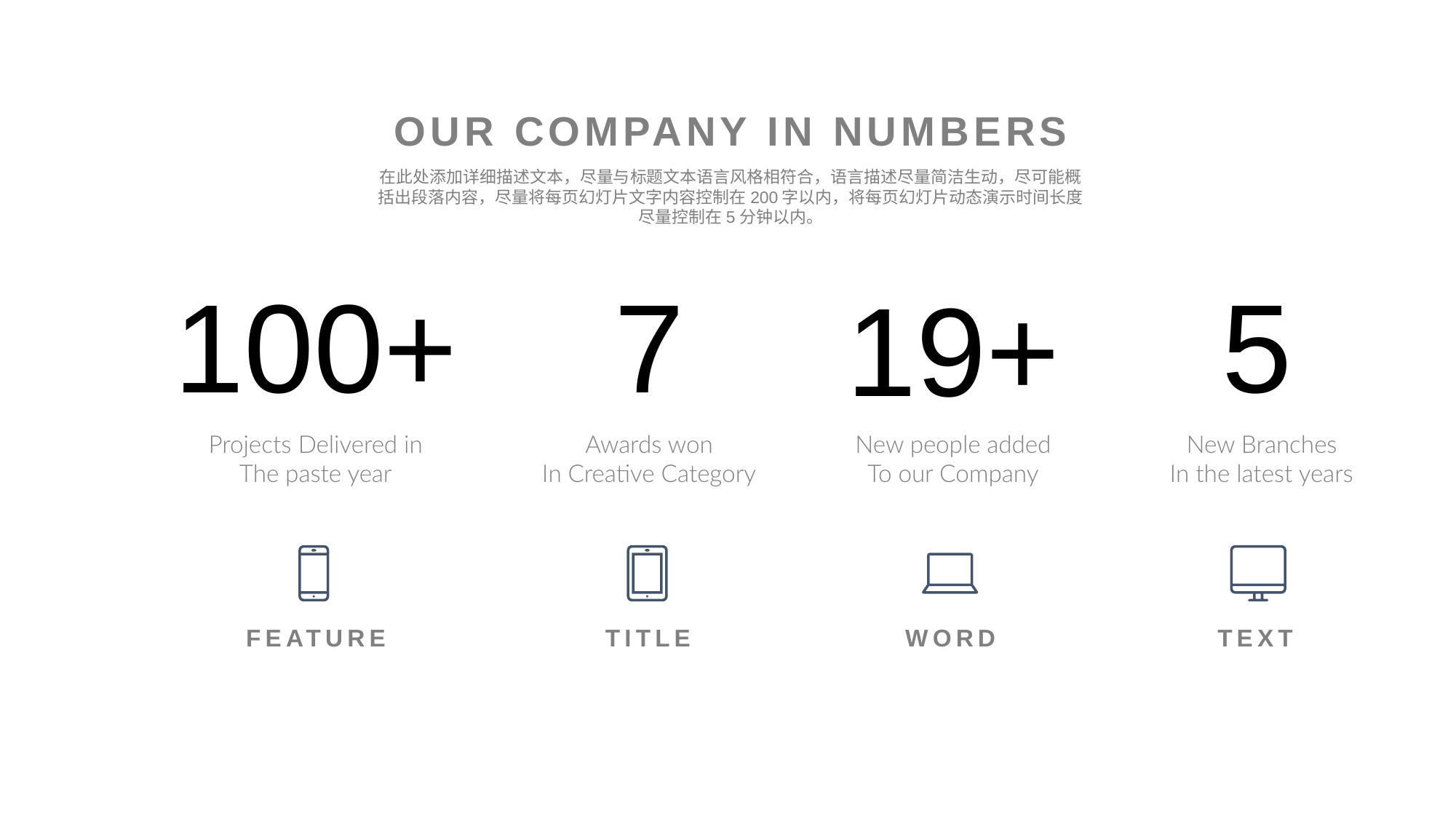

OUR COMPANY IN NUMBERS
在此处添加详细描述文本，尽量与标题文本语言风格相符合，语言描述尽量简洁生动，尽可能概括出段落内容，尽量将每页幻灯片文字内容控制在200字以内，将每页幻灯片动态演示时间长度尽量控制在5分钟以内。
100+
7
5
19+
Projects Delivered in
The paste year
Awards won
In Creative Category
New people added
To our Company
New Branches
In the latest years

FEATURE
TITLE
WORD
TEXT